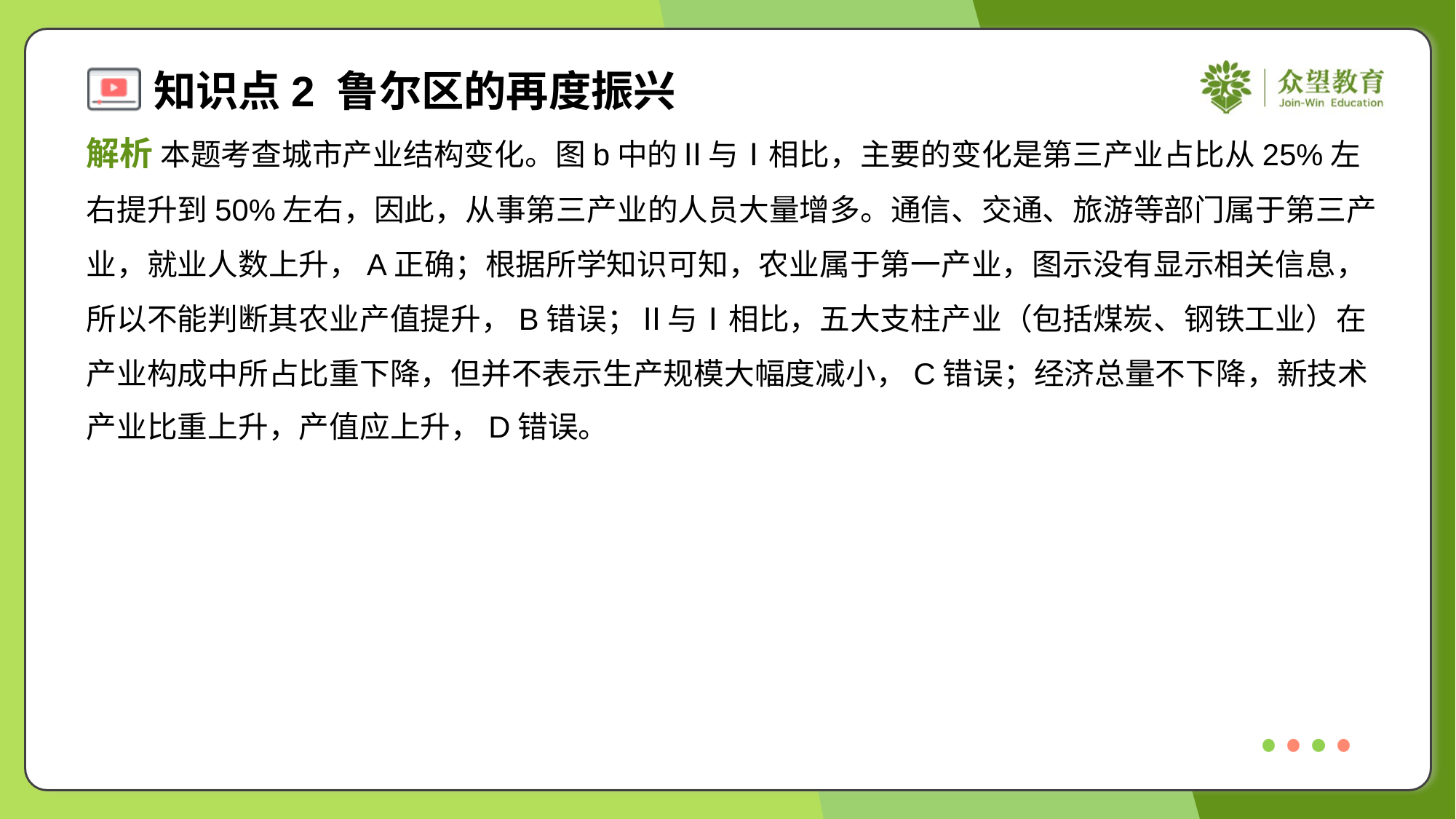

解析 本题考查城市产业结构变化。图b中的Ⅱ与Ⅰ相比，主要的变化是第三产业占比从25%左
右提升到50%左右，因此，从事第三产业的人员大量增多。通信、交通、旅游等部门属于第三产
业，就业人数上升，A正确；根据所学知识可知，农业属于第一产业，图示没有显示相关信息，
所以不能判断其农业产值提升，B错误；Ⅱ与Ⅰ相比，五大支柱产业（包括煤炭、钢铁工业）在
产业构成中所占比重下降，但并不表示生产规模大幅度减小，C错误；经济总量不下降，新技术
产业比重上升，产值应上升，D错误。